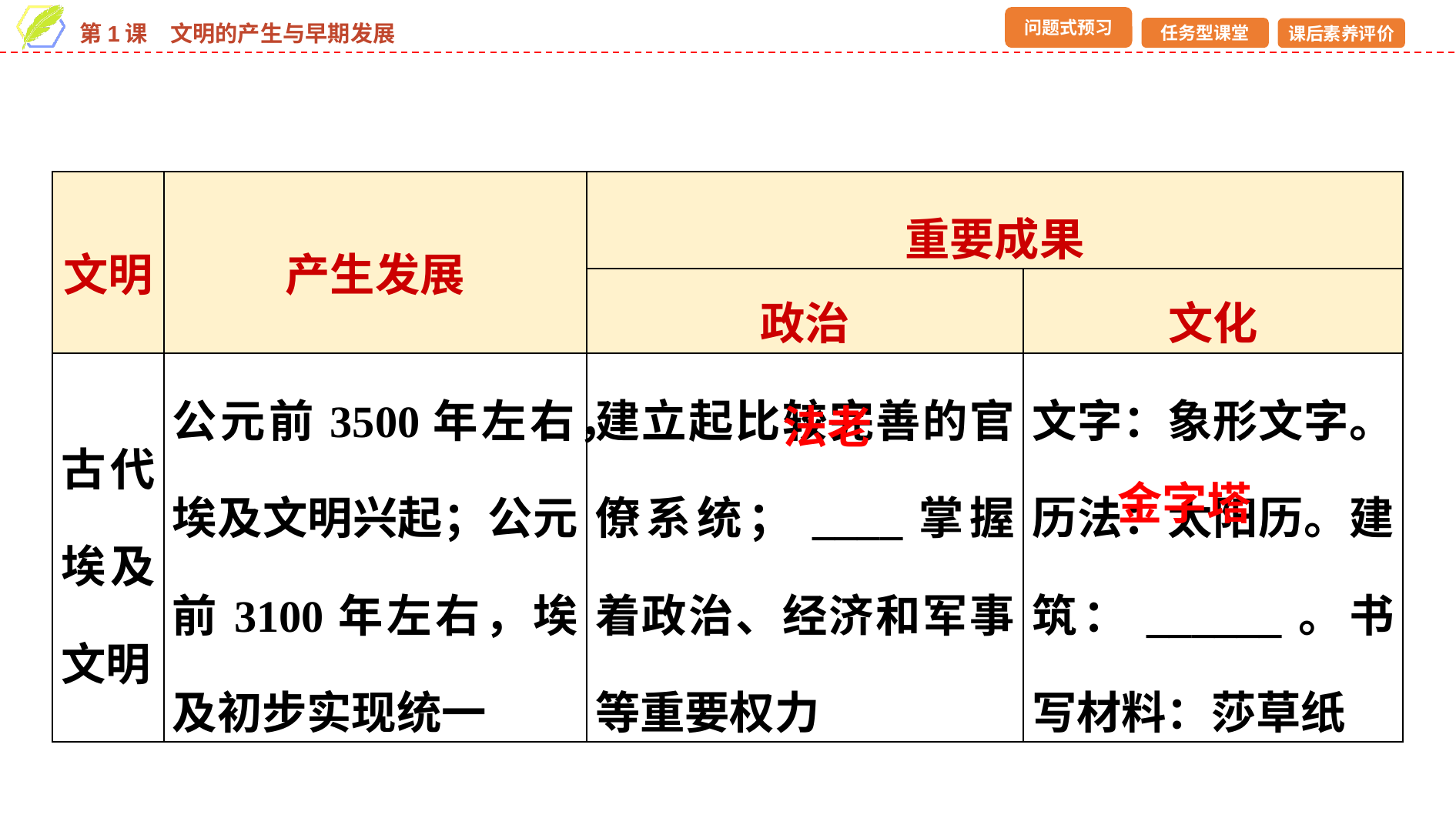

| 文明 | 产生发展 | 重要成果 |  |
| --- | --- | --- | --- |
|  |  | 政治 | 文化 |
| 古代埃及文明 | 公元前3500年左右，埃及文明兴起；公元前3100年左右，埃及初步实现统一 | 建立起比较完善的官僚系统；\_\_\_\_掌握着政治、经济和军事等重要权力 | 文字：象形文字。历法：太阳历。建筑：\_\_\_\_\_\_。书写材料：莎草纸 |
法老
金字塔